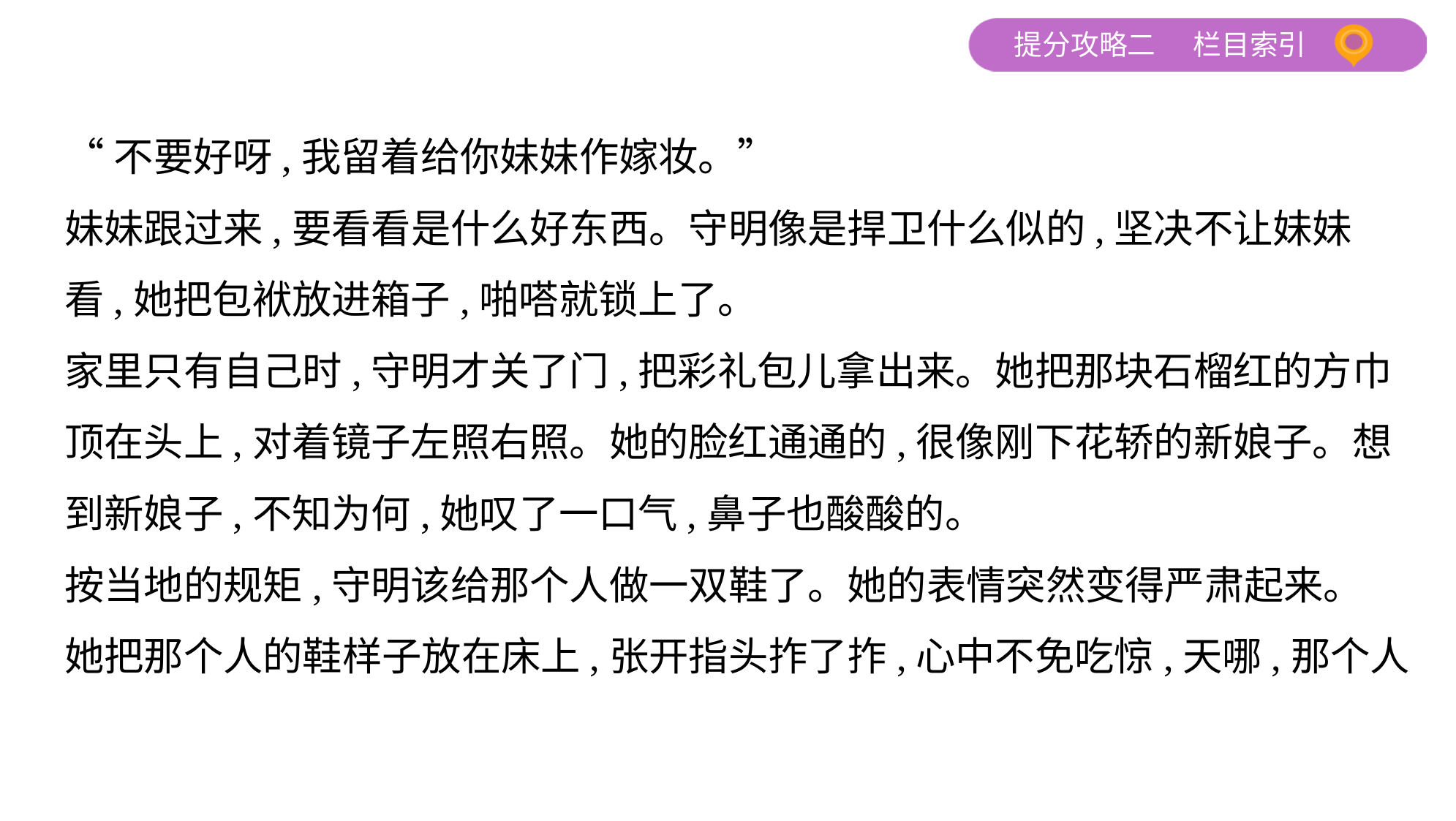

“不要好呀,我留着给你妹妹作嫁妆。”
妹妹跟过来,要看看是什么好东西。守明像是捍卫什么似的,坚决不让妹妹
看,她把包袱放进箱子,啪嗒就锁上了。
家里只有自己时,守明才关了门,把彩礼包儿拿出来。她把那块石榴红的方巾
顶在头上,对着镜子左照右照。她的脸红通通的,很像刚下花轿的新娘子。想
到新娘子,不知为何,她叹了一口气,鼻子也酸酸的。
按当地的规矩,守明该给那个人做一双鞋了。她的表情突然变得严肃起来。
她把那个人的鞋样子放在床上,张开指头拃了拃,心中不免吃惊,天哪,那个人